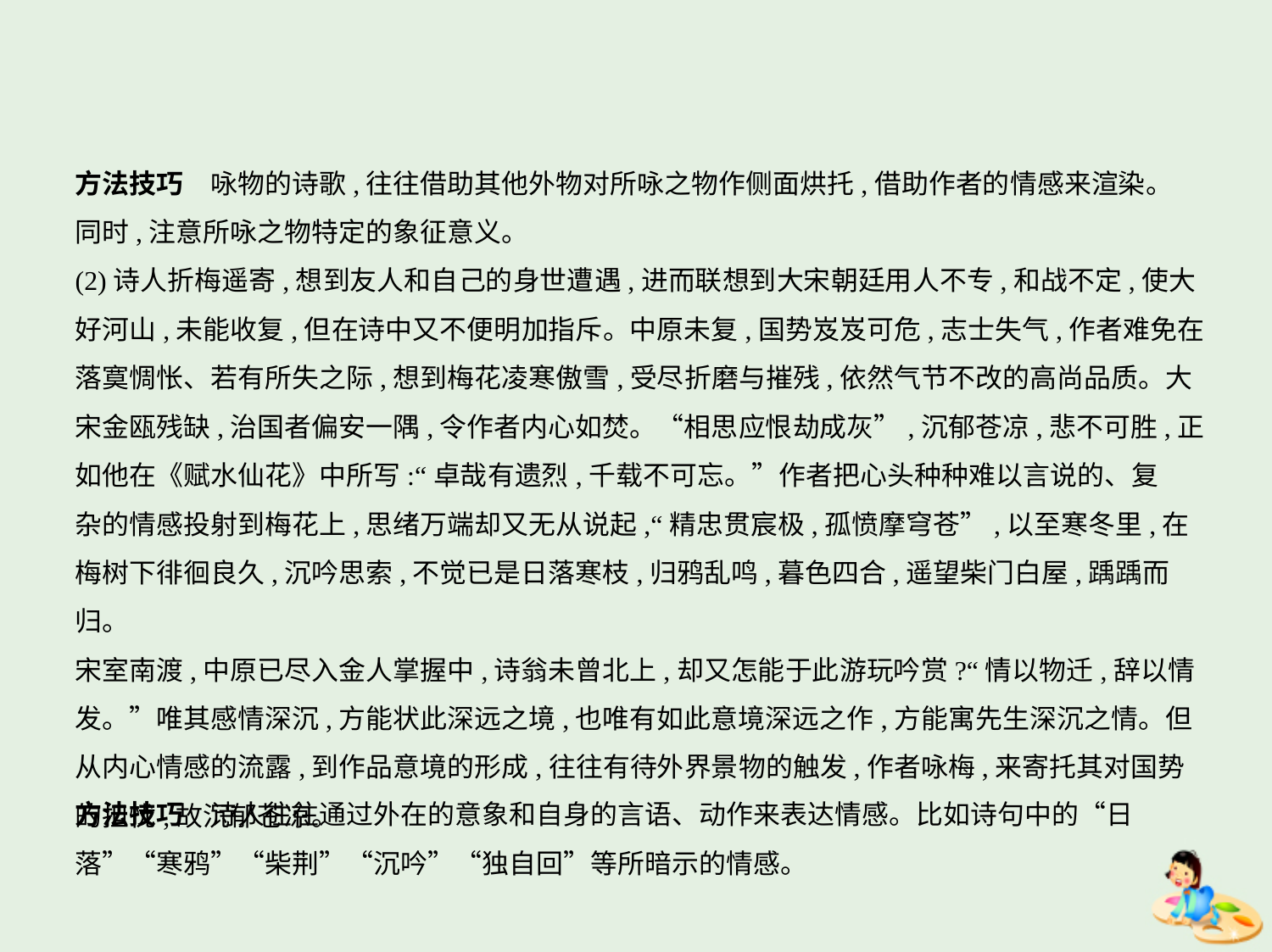

方法技巧　咏物的诗歌,往往借助其他外物对所咏之物作侧面烘托,借助作者的情感来渲染。
同时,注意所咏之物特定的象征意义。
(2)诗人折梅遥寄,想到友人和自己的身世遭遇,进而联想到大宋朝廷用人不专,和战不定,使大
好河山,未能收复,但在诗中又不便明加指斥。中原未复,国势岌岌可危,志士失气,作者难免在
落寞惆怅、若有所失之际,想到梅花凌寒傲雪,受尽折磨与摧残,依然气节不改的高尚品质。大
宋金瓯残缺,治国者偏安一隅,令作者内心如焚。“相思应恨劫成灰”,沉郁苍凉,悲不可胜,正
如他在《赋水仙花》中所写:“卓哉有遗烈,千载不可忘。”作者把心头种种难以言说的、复
杂的情感投射到梅花上,思绪万端却又无从说起,“精忠贯宸极,孤愤摩穹苍”,以至寒冬里,在
梅树下徘徊良久,沉吟思索,不觉已是日落寒枝,归鸦乱鸣,暮色四合,遥望柴门白屋,踽踽而归。
宋室南渡,中原已尽入金人掌握中,诗翁未曾北上,却又怎能于此游玩吟赏?“情以物迁,辞以情
发。”唯其感情深沉,方能状此深远之境,也唯有如此意境深远之作,方能寓先生深沉之情。但
从内心情感的流露,到作品意境的形成,往往有待外界景物的触发,作者咏梅,来寄托其对国势
的担忧,故沉郁苍凉。
方法技巧　诗人往往通过外在的意象和自身的言语、动作来表达情感。比如诗句中的“日
落”“寒鸦”“柴荆”“沉吟”“独自回”等所暗示的情感。